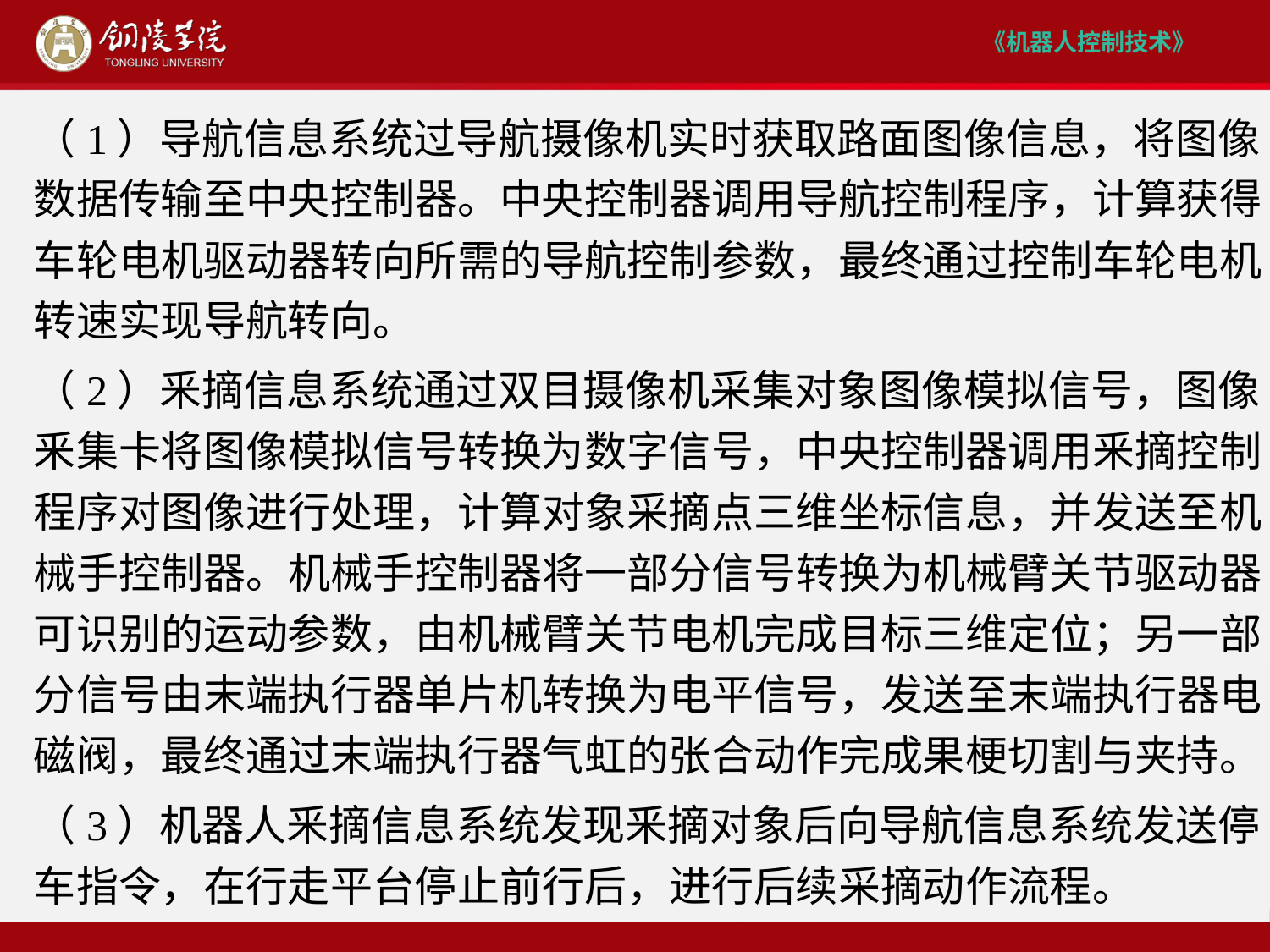

（1）导航信息系统过导航摄像机实时获取路面图像信息，将图像数据传输至中央控制器。中央控制器调用导航控制程序，计算获得车轮电机驱动器转向所需的导航控制参数，最终通过控制车轮电机转速实现导航转向。
（2）釆摘信息系统通过双目摄像机采集对象图像模拟信号，图像釆集卡将图像模拟信号转换为数字信号，中央控制器调用釆摘控制程序对图像进行处理，计算对象采摘点三维坐标信息，并发送至机械手控制器。机械手控制器将一部分信号转换为机械臂关节驱动器可识别的运动参数，由机械臂关节电机完成目标三维定位；另一部分信号由末端执行器单片机转换为电平信号，发送至末端执行器电磁阀，最终通过末端执行器气虹的张合动作完成果梗切割与夹持。
（3）机器人釆摘信息系统发现釆摘对象后向导航信息系统发送停车指令，在行走平台停止前行后，进行后续采摘动作流程。